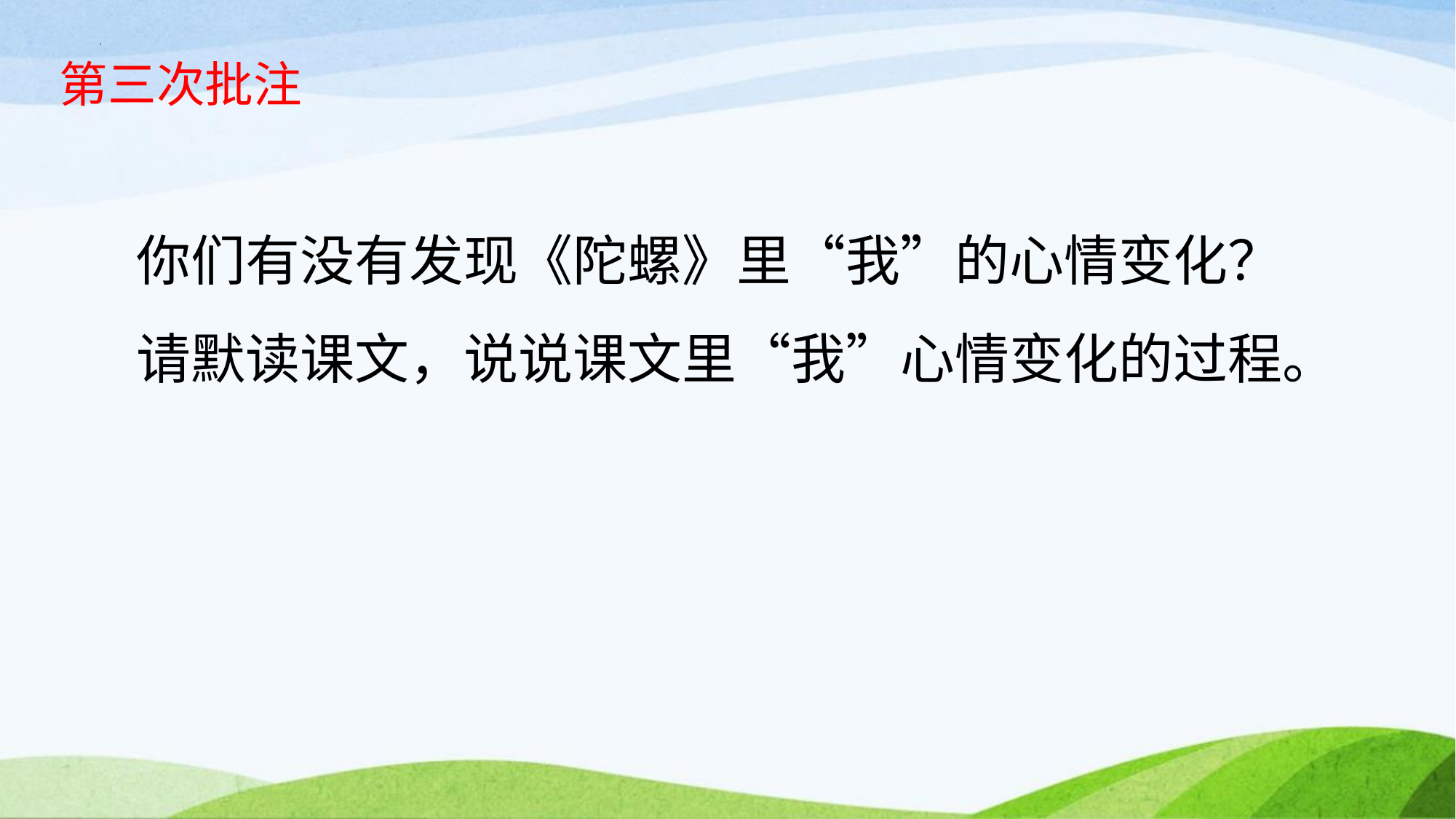

第三次批注
你们有没有发现《陀螺》里“我”的心情变化？请默读课文，说说课文里“我”心情变化的过程。